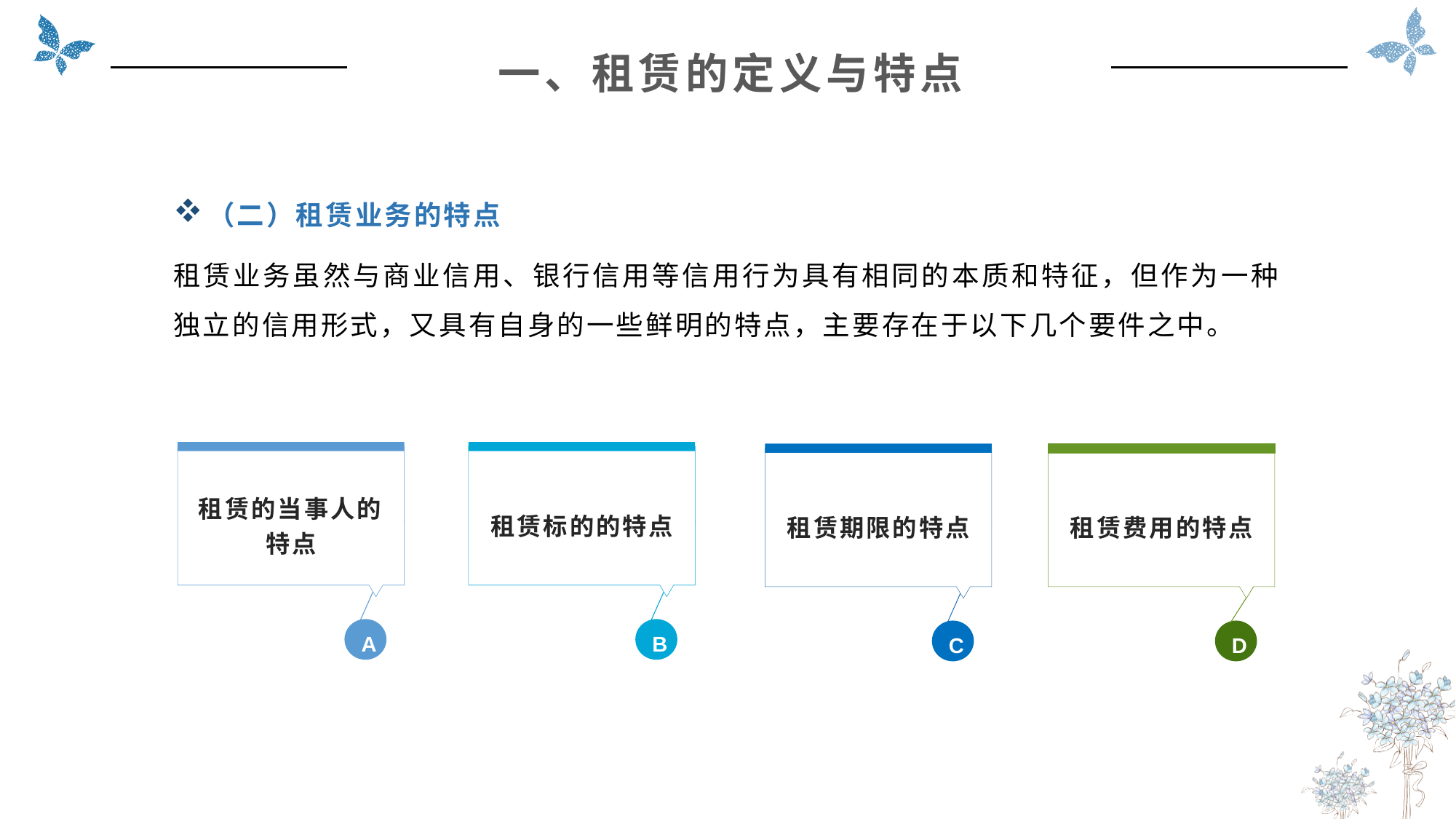

一、租赁的定义与特点
（二）租赁业务的特点
租赁业务虽然与商业信用、银行信用等信用行为具有相同的本质和特征，但作为一种独立的信用形式，又具有自身的一些鲜明的特点，主要存在于以下几个要件之中。

租赁的当事人的特点
A

租赁标的的特点
B

租赁期限的特点
C

租赁费用的特点
D